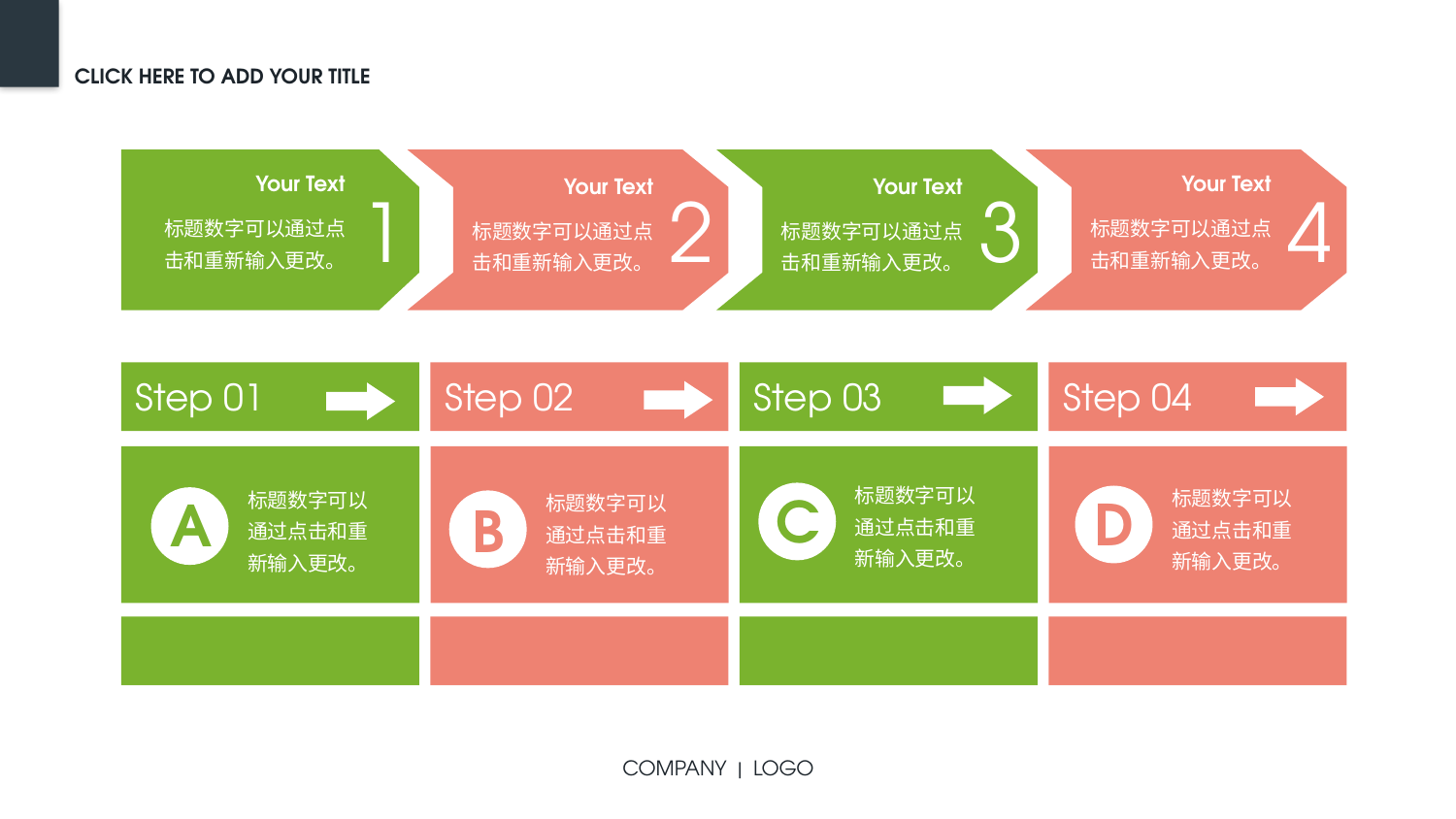

CLICK HERE TO ADD YOUR TITLE
1
2
3
4
Your Text
标题数字可以通过点击和重新输入更改。
Your Text
标题数字可以通过点击和重新输入更改。
Your Text
标题数字可以通过点击和重新输入更改。
Your Text
标题数字可以通过点击和重新输入更改。
Step 01
Step 02
Step 03
Step 04

标题数字可以通过点击和重新输入更改。
标题数字可以通过点击和重新输入更改。
标题数字可以通过点击和重新输入更改。
标题数字可以通过点击和重新输入更改。
C
D
A

B

COMPANY  |  LOGO